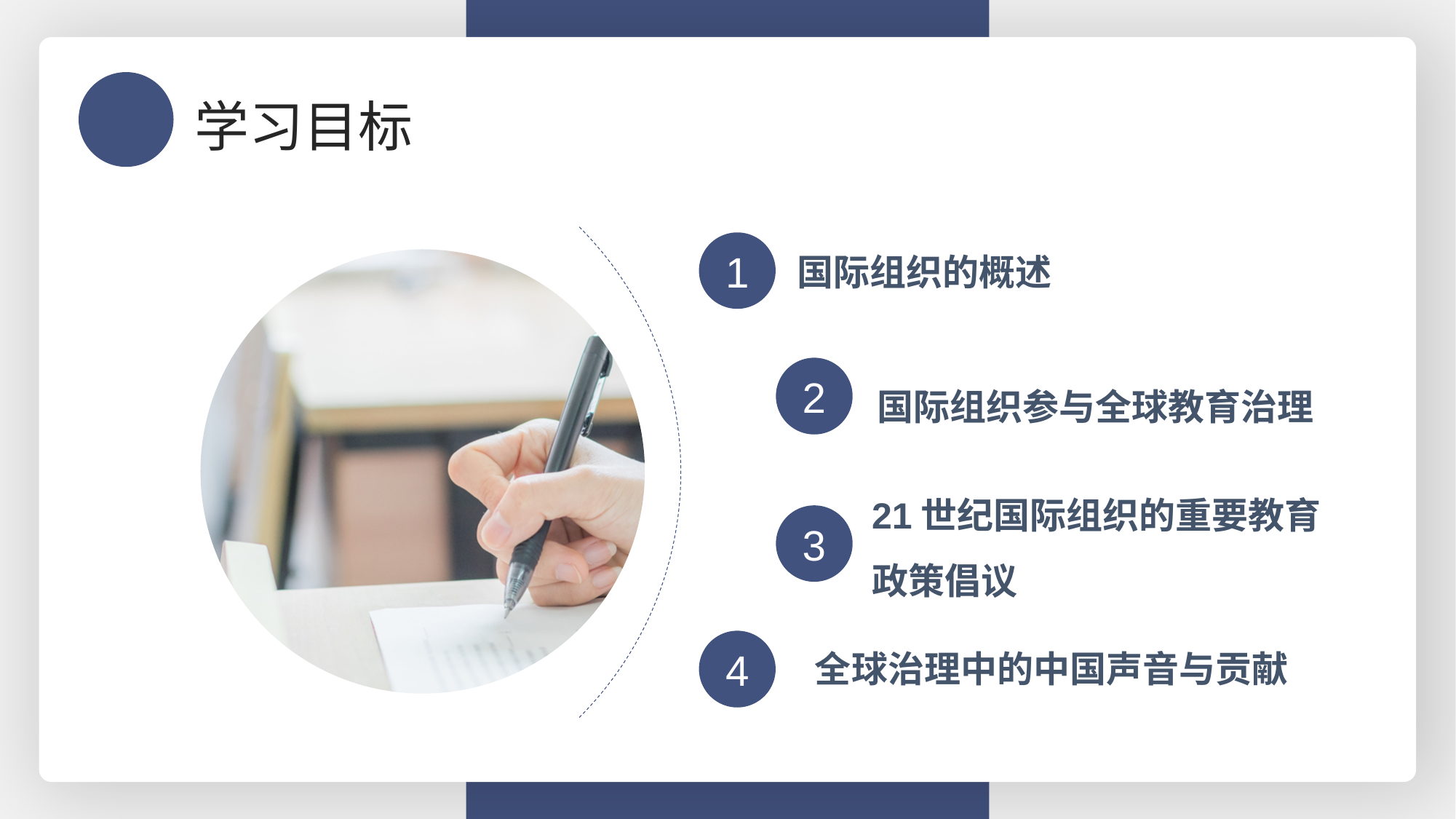

学习目标

国际组织的概述
1

国际组织参与全球教育治理
2
21世纪国际组织的重要教育政策倡议
3
全球治理中的中国声音与贡献
4